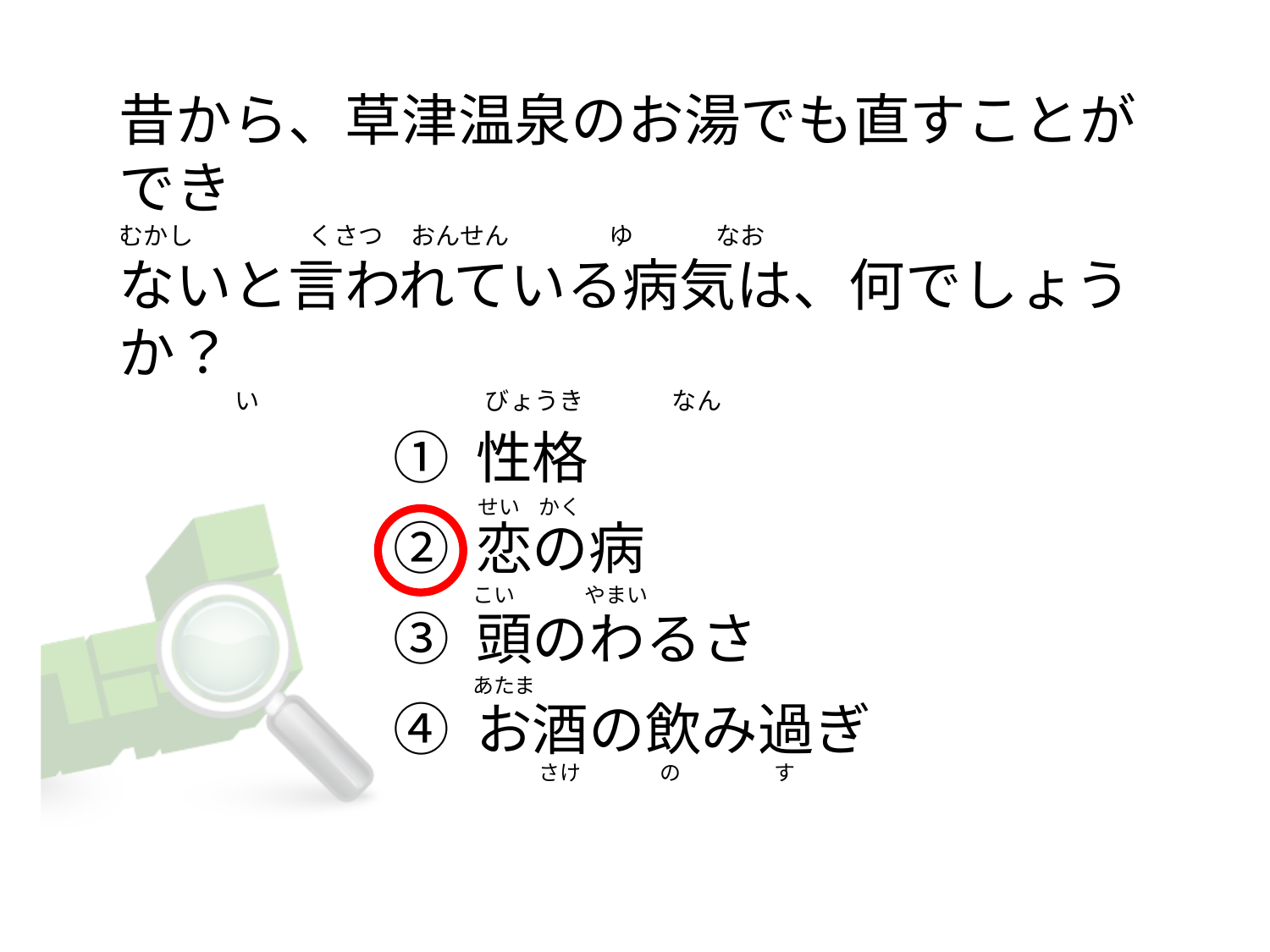

# 昔から、草津温泉のお湯でも直すことができ むかし                     くさつ     おんせん                  ゆ               なお ないと言われている病気は、何でしょうか？                      い                                         びょうき                なん
① 性格
② 恋の病
③ 頭のわるさ
④ お酒の飲み過ぎ
せい    かく

こい               やまい
あたま
            さけ                 の                    す